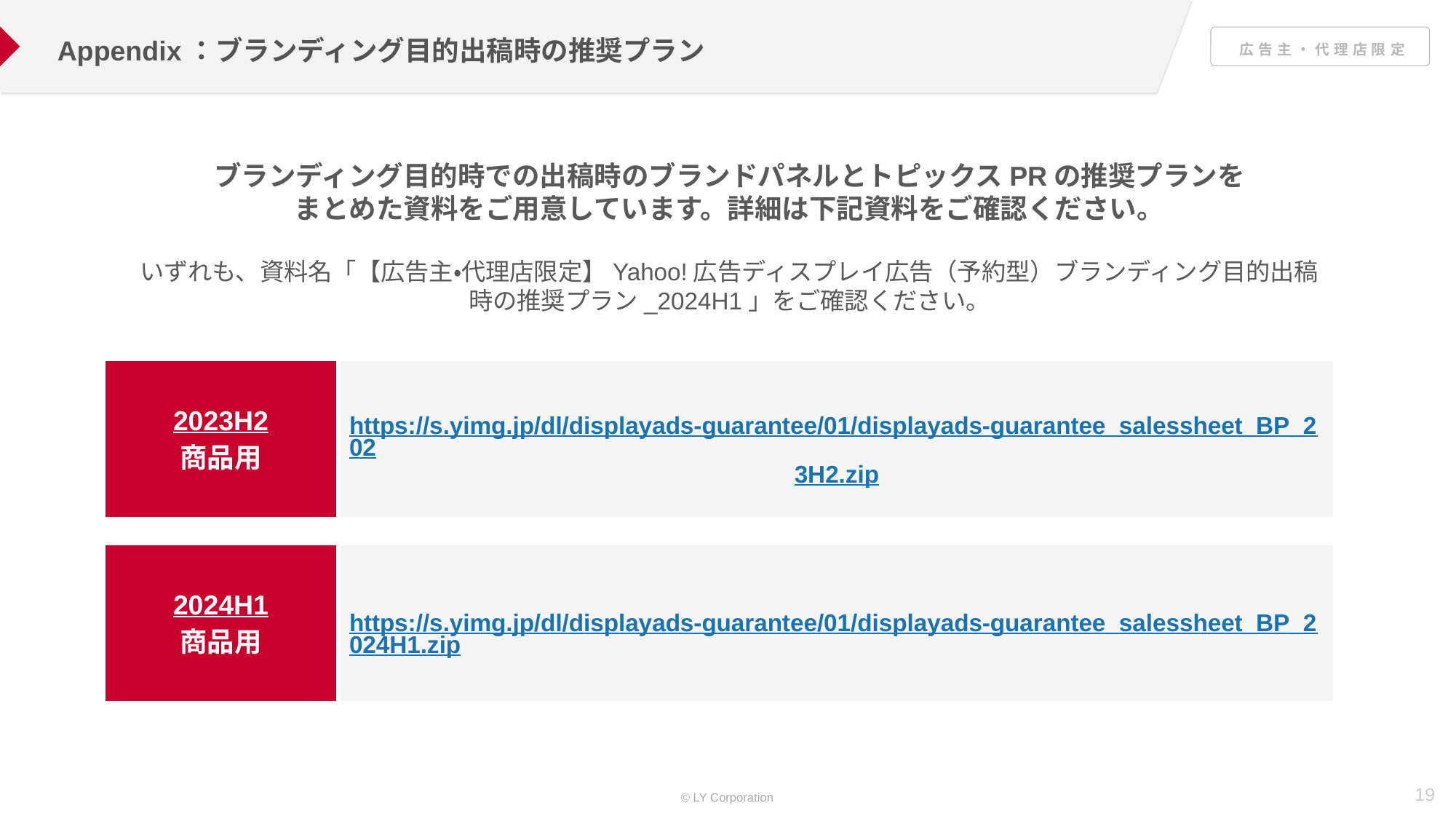

Appendix：ブランディング目的出稿時の推奨プラン
ブランディング目的時での出稿時のブランドパネルとトピックスPRの推奨プランを
まとめた資料をご用意しています。詳細は下記資料をご確認ください。

いずれも、資料名「【広告主・代理店限定】Yahoo!広告ディスプレイ広告（予約型）ブランディング目的出稿時の推奨プラン_2024H1」をご確認ください。
| 2023H2 商品用 | https://s.yimg.jp/dl/displayads-guarantee/01/displayads-guarantee\_salessheet\_BP\_2023H2.zip |
| --- | --- |
| 2024H1 商品用 | https://s.yimg.jp/dl/displayads-guarantee/01/displayads-guarantee\_salessheet\_BP\_2024H1.zip |
| --- | --- |